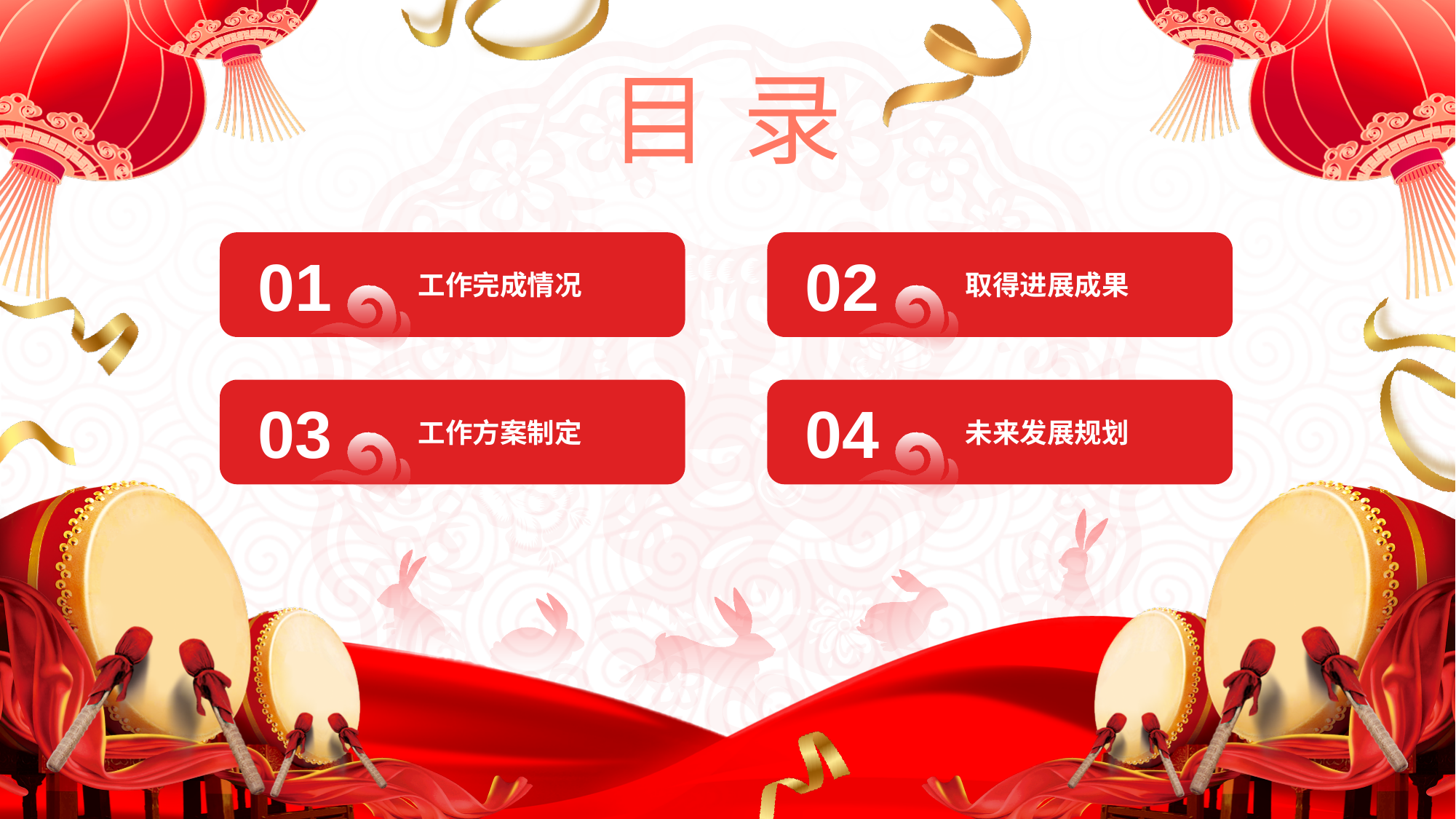

目
录

01
工作完成情况

02
取得进展成果

03
工作方案制定

04
未来发展规划